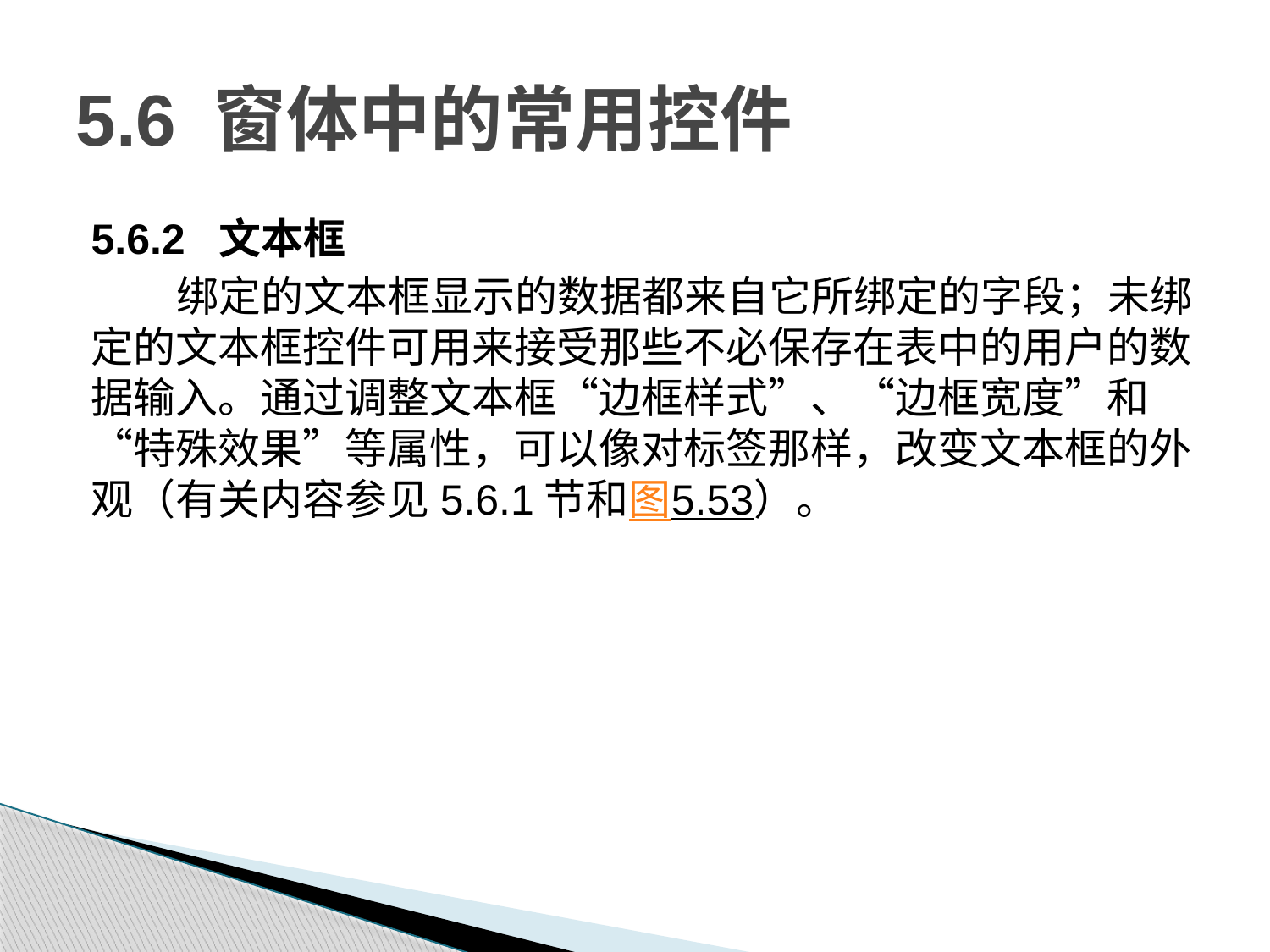

# 5.6 窗体中的常用控件
5.6.2  文本框
绑定的文本框显示的数据都来自它所绑定的字段；未绑定的文本框控件可用来接受那些不必保存在表中的用户的数据输入。通过调整文本框“边框样式”、“边框宽度”和“特殊效果”等属性，可以像对标签那样，改变文本框的外观（有关内容参见5.6.1节和图5.53）。